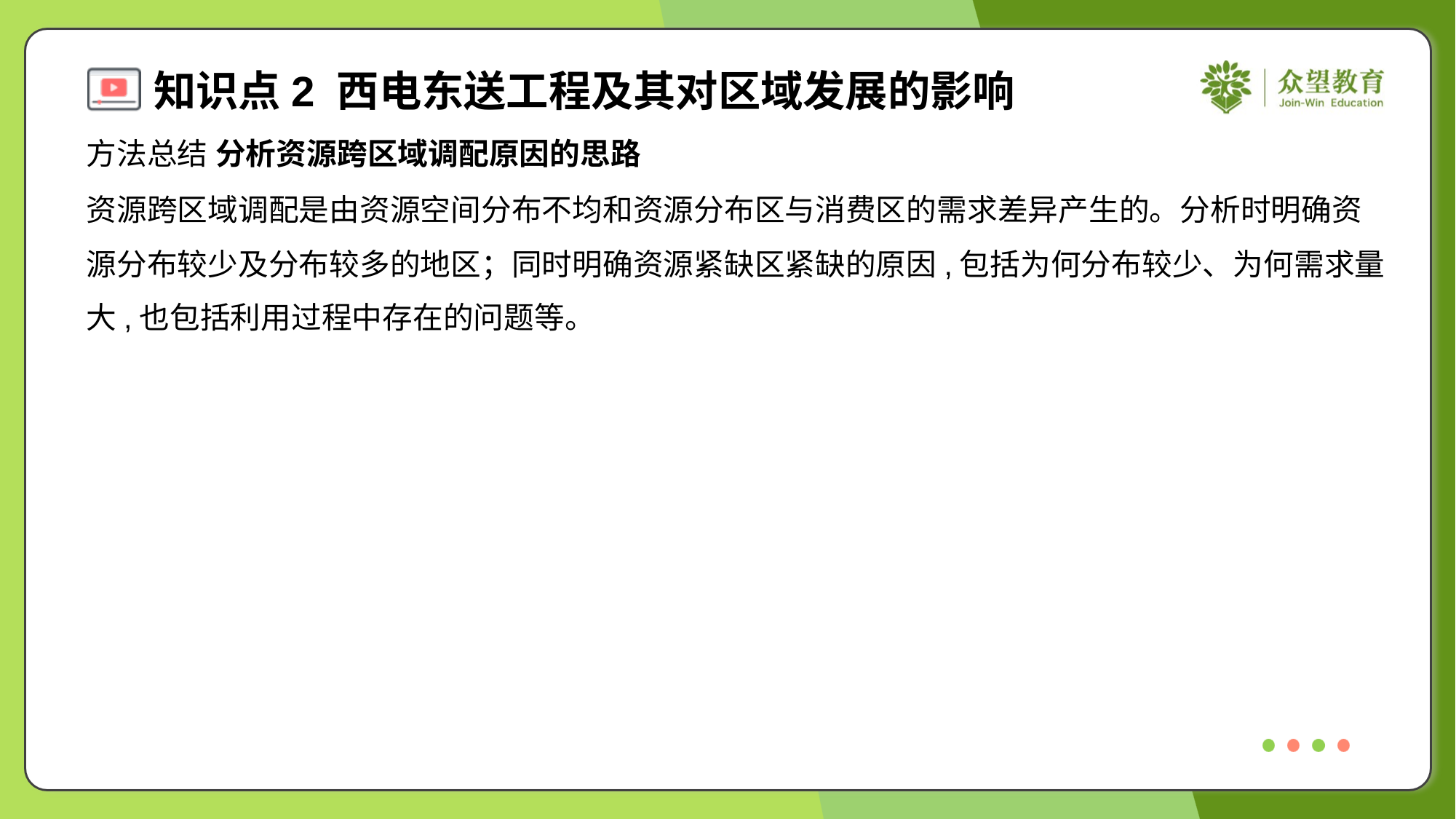

方法总结 分析资源跨区域调配原因的思路
资源跨区域调配是由资源空间分布不均和资源分布区与消费区的需求差异产生的。分析时明确资
源分布较少及分布较多的地区；同时明确资源紧缺区紧缺的原因,包括为何分布较少、为何需求量
大,也包括利用过程中存在的问题等。